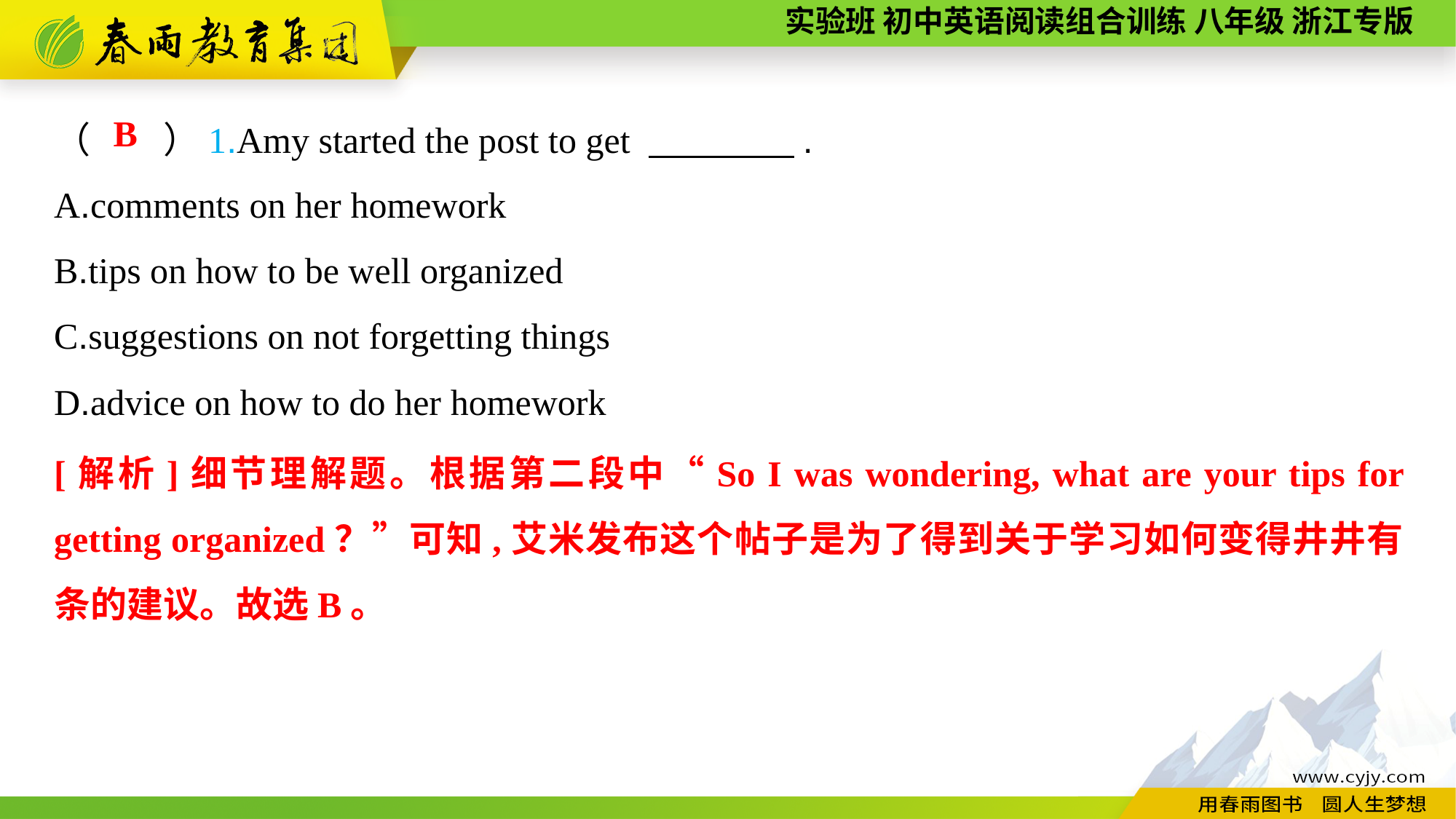

（　　）1.Amy started the post to get 　　　　.
A.comments on her homework
B.tips on how to be well organized
C.suggestions on not forgetting things
D.advice on how to do her homework
B
[解析]细节理解题。根据第二段中“So I was wondering, what are your tips for getting organized？”可知,艾米发布这个帖子是为了得到关于学习如何变得井井有条的建议。故选B。